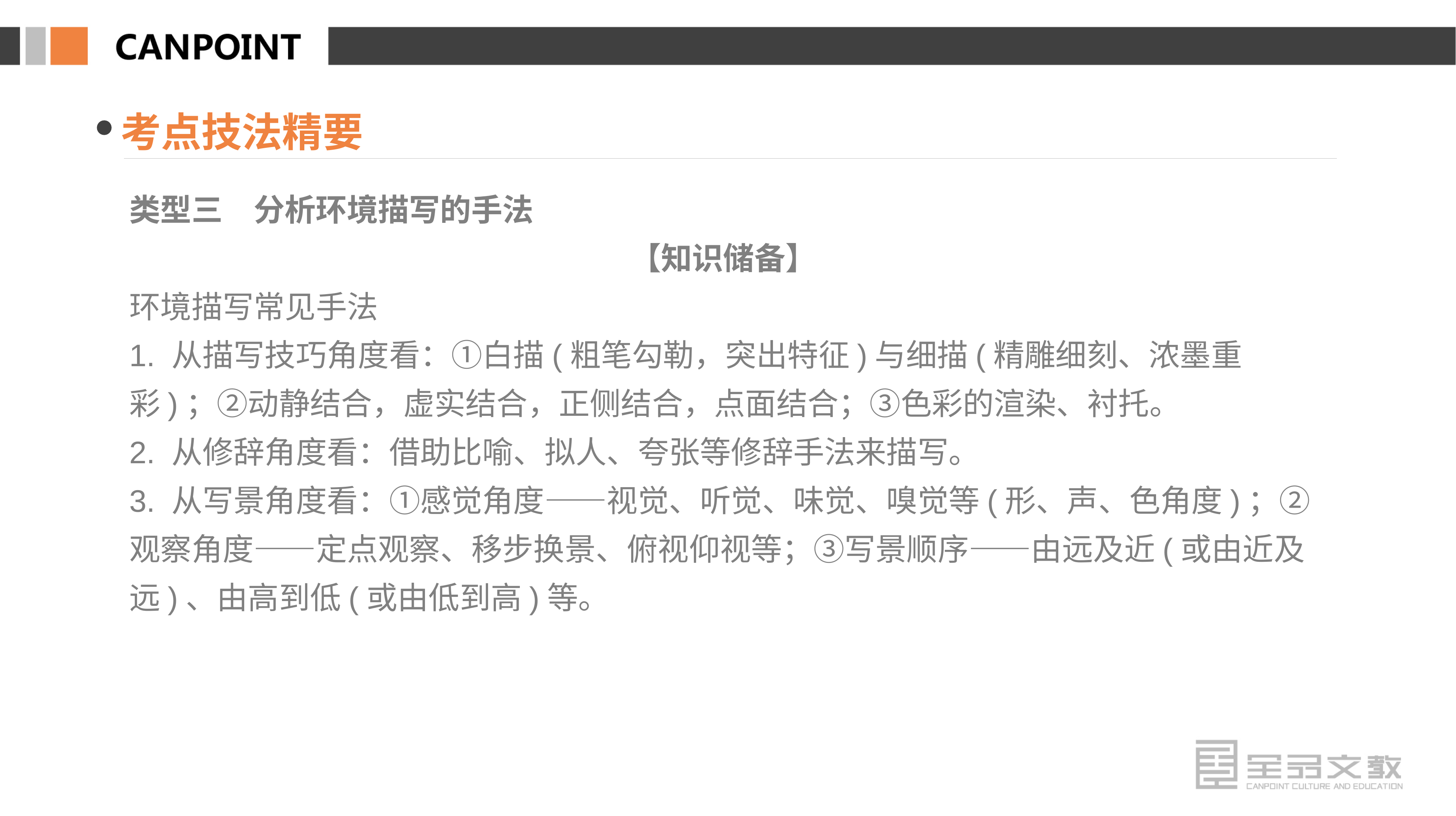

考点技法精要

类型三　分析环境描写的手法
【知识储备】
环境描写常见手法
1. 从描写技巧角度看：①白描(粗笔勾勒，突出特征)与细描(精雕细刻、浓墨重彩)；②动静结合，虚实结合，正侧结合，点面结合；③色彩的渲染、衬托。
2. 从修辞角度看：借助比喻、拟人、夸张等修辞手法来描写。
3. 从写景角度看：①感觉角度——视觉、听觉、味觉、嗅觉等(形、声、色角度)；②观察角度——定点观察、移步换景、俯视仰视等；③写景顺序——由远及近(或由近及远)、由高到低(或由低到高)等。